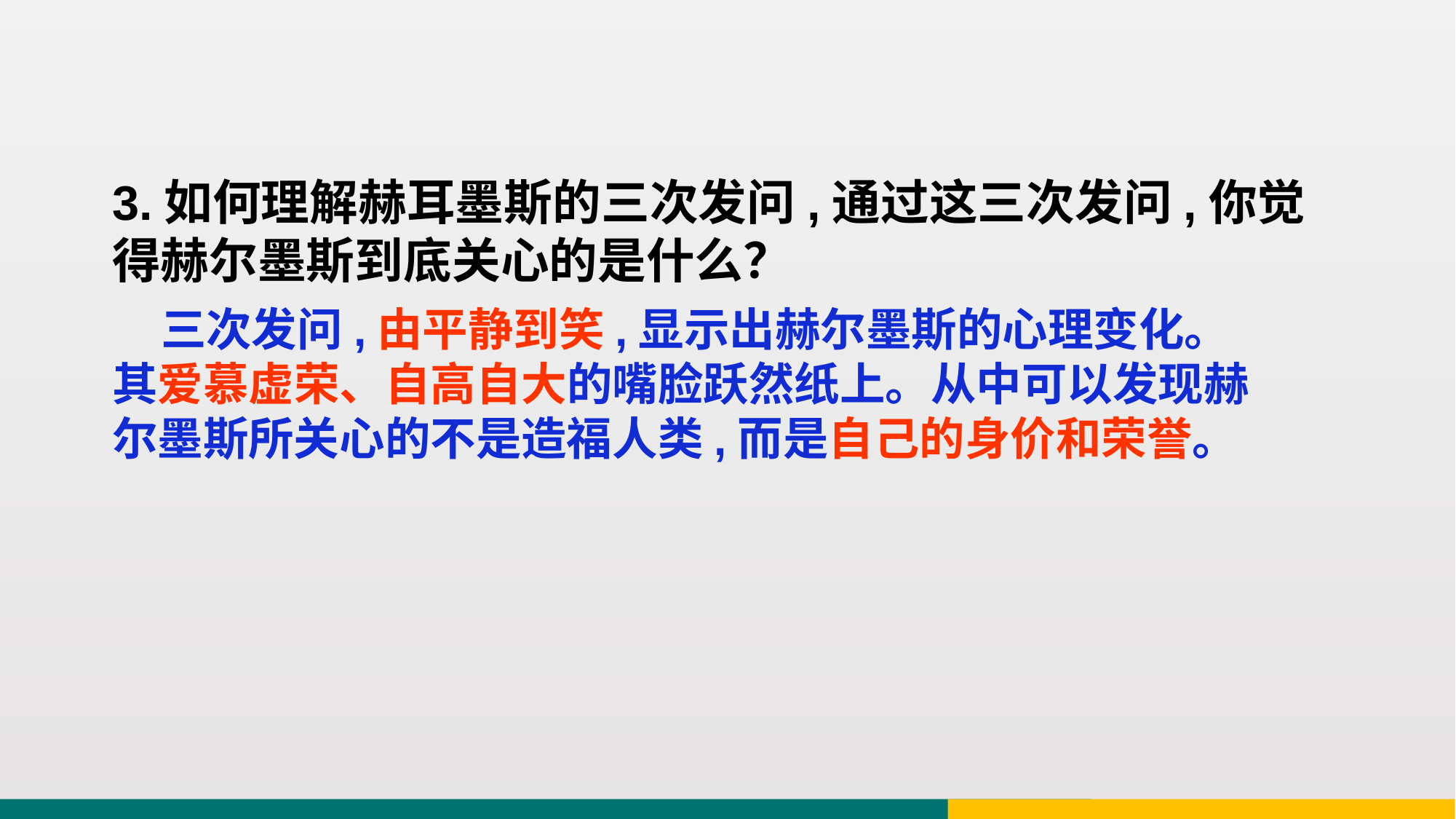

3.如何理解赫耳墨斯的三次发问,通过这三次发问,你觉得赫尔墨斯到底关心的是什么？
    三次发问,由平静到笑,显示出赫尔墨斯的心理变化。其爱慕虚荣、自高自大的嘴脸跃然纸上。从中可以发现赫尔墨斯所关心的不是造福人类,而是自己的身价和荣誉。